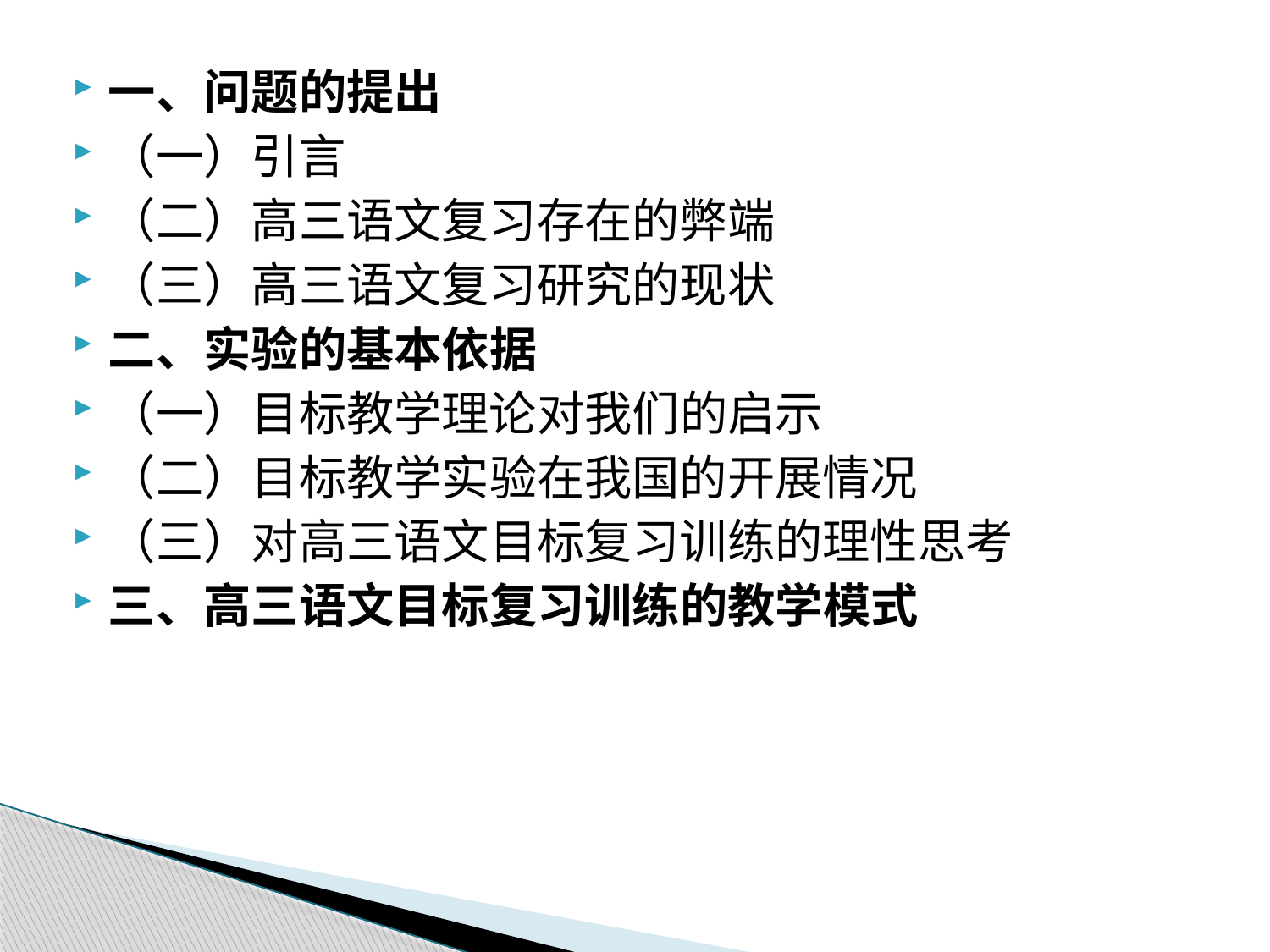

一、问题的提出
（一）引言
（二）高三语文复习存在的弊端
（三）高三语文复习研究的现状
二、实验的基本依据
（一）目标教学理论对我们的启示
（二）目标教学实验在我国的开展情况
（三）对高三语文目标复习训练的理性思考
三、高三语文目标复习训练的教学模式